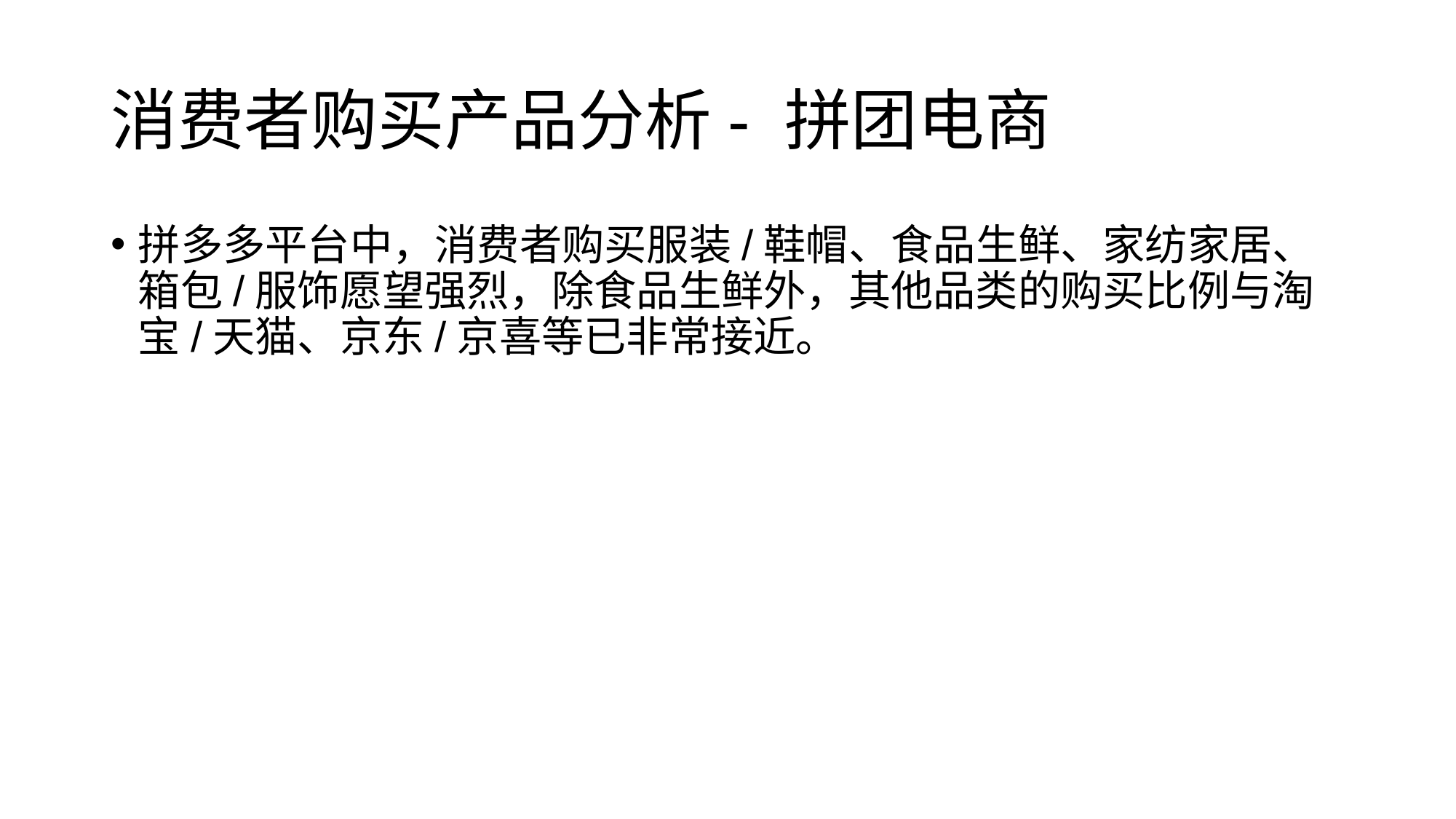

# 消费者购买产品分析- 拼团电商
拼多多平台中，消费者购买服装/鞋帽、食品生鲜、家纺家居、箱包/服饰愿望强烈，除食品生鲜外，其他品类的购买比例与淘宝/天猫、京东/京喜等已非常接近。